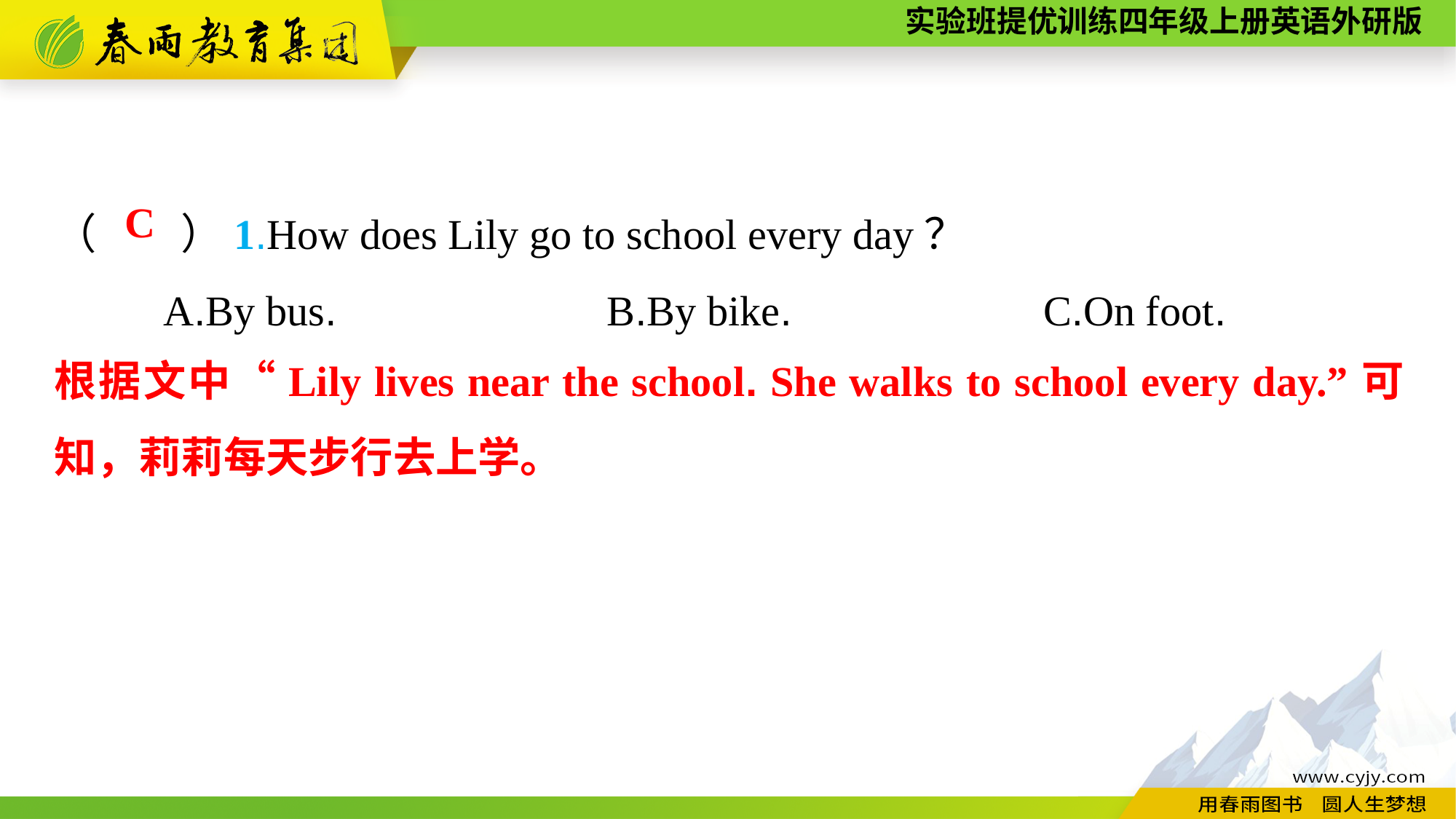

（　　）1.How does Lily go to school every day？
	A.By bus.　　　　　    B.By bike.　　  　　　C.On foot.

C
根据文中“Lily lives near the school. She walks to school every day.”可知，莉莉每天步行去上学。